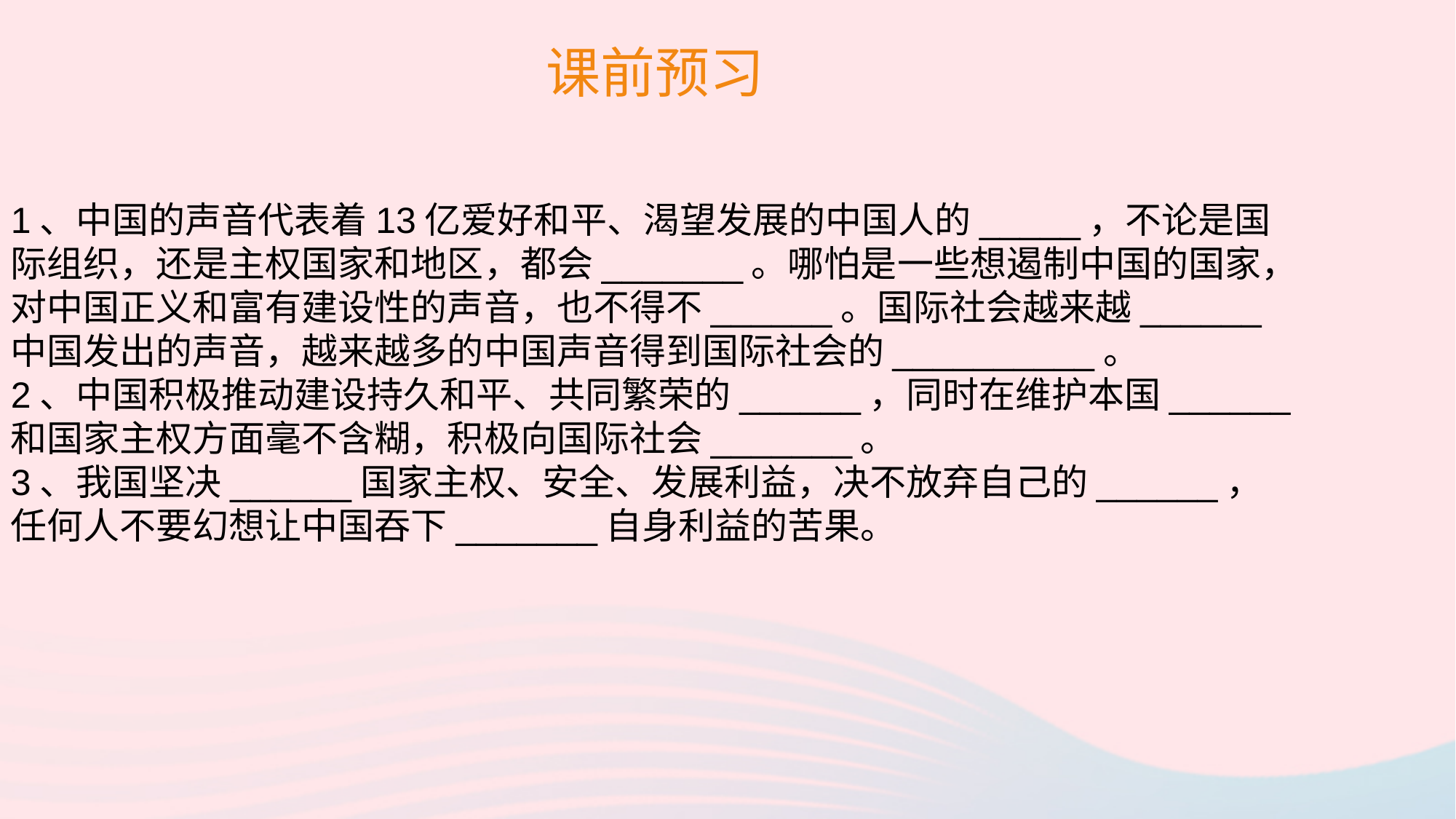

课前预习
1、中国的声音代表着13亿爱好和平、渴望发展的中国人的_____，不论是国际组织，还是主权国家和地区，都会_______。哪怕是一些想遏制中国的国家，对中国正义和富有建设性的声音，也不得不______。国际社会越来越______中国发出的声音，越来越多的中国声音得到国际社会的__________。
2、中国积极推动建设持久和平、共同繁荣的______，同时在维护本国______和国家主权方面毫不含糊，积极向国际社会_______。
3、我国坚决______国家主权、安全、发展利益，决不放弃自己的______，任何人不要幻想让中国吞下_______自身利益的苦果。